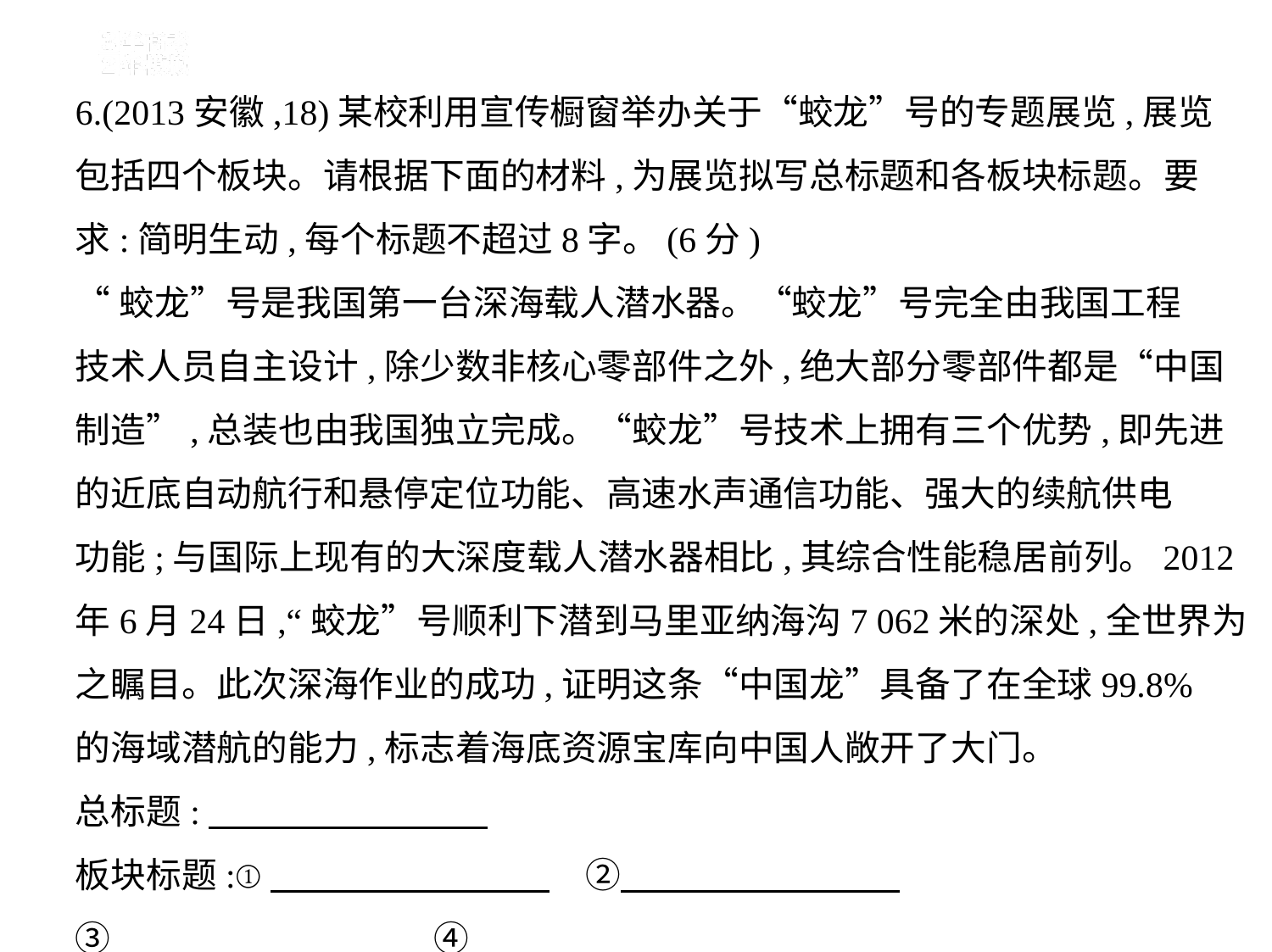

6.(2013安徽,18)某校利用宣传橱窗举办关于“蛟龙”号的专题展览,展览
包括四个板块。请根据下面的材料,为展览拟写总标题和各板块标题。要
求:简明生动,每个标题不超过8字。(6分)
“蛟龙”号是我国第一台深海载人潜水器。“蛟龙”号完全由我国工程
技术人员自主设计,除少数非核心零部件之外,绝大部分零部件都是“中国
制造”,总装也由我国独立完成。“蛟龙”号技术上拥有三个优势,即先进
的近底自动航行和悬停定位功能、高速水声通信功能、强大的续航供电
功能;与国际上现有的大深度载人潜水器相比,其综合性能稳居前列。2012
年6月24日,“蛟龙”号顺利下潜到马里亚纳海沟7 062米的深处,全世界为
之瞩目。此次深海作业的成功,证明这条“中国龙”具备了在全球99.8%
的海域潜航的能力,标志着海底资源宝库向中国人敞开了大门。
总标题:
板块标题:①　　　　　　　    　②
③　　　　　　　    　④